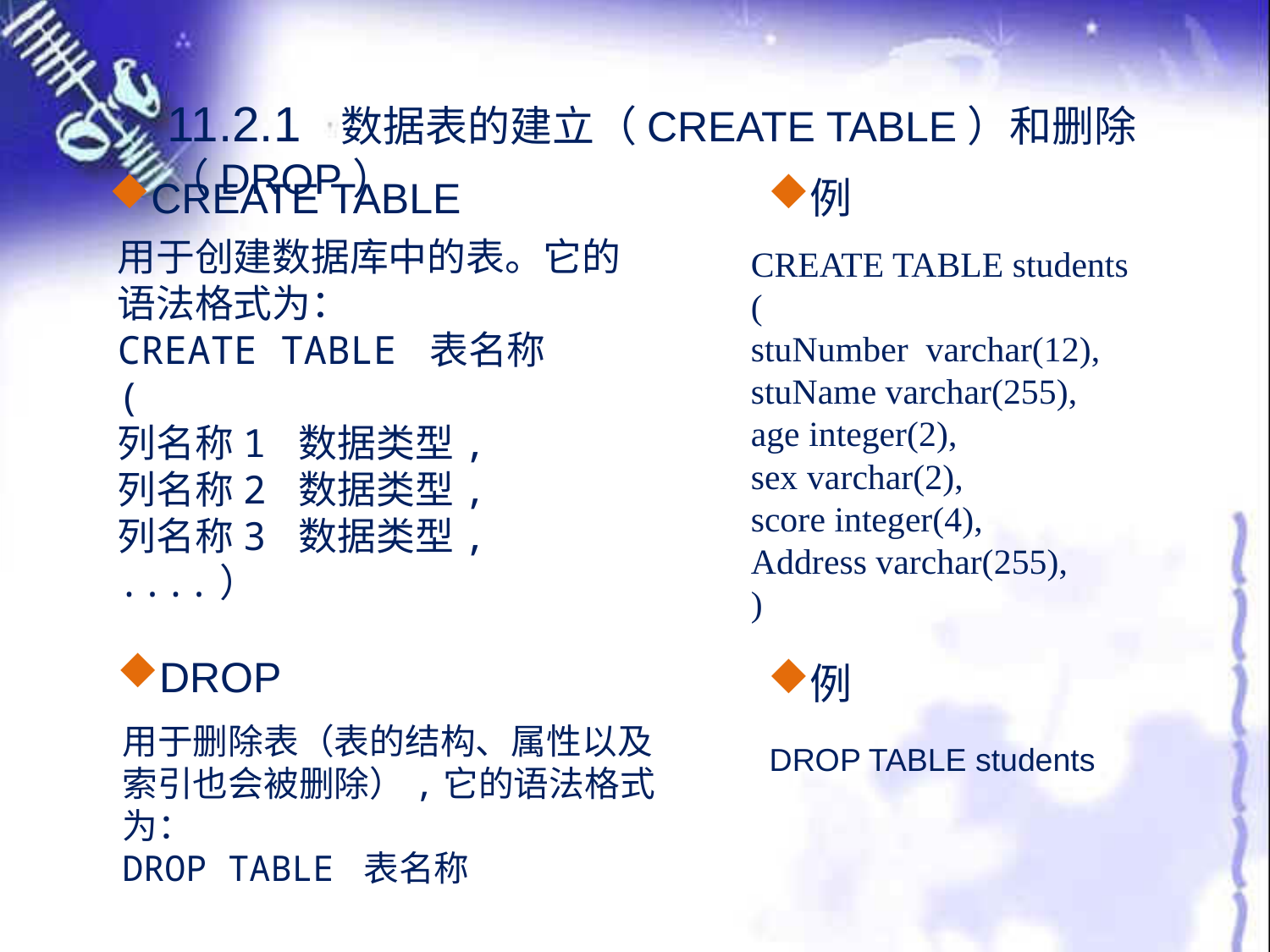

11.2.1  数据表的建立（CREATE TABLE）和删除（DROP）
CREATE TABLE
例
用于创建数据库中的表。它的语法格式为：
CREATE TABLE 表名称
(
列名称1 数据类型,
列名称2 数据类型,
列名称3 数据类型,
....）
CREATE TABLE students
(
stuNumber  varchar(12),
stuName varchar(255),
age integer(2),
sex varchar(2),
score integer(4),
Address varchar(255),
)

DROP
例
用于删除表（表的结构、属性以及索引也会被删除）,它的语法格式为：
DROP TABLE 表名称
DROP TABLE students